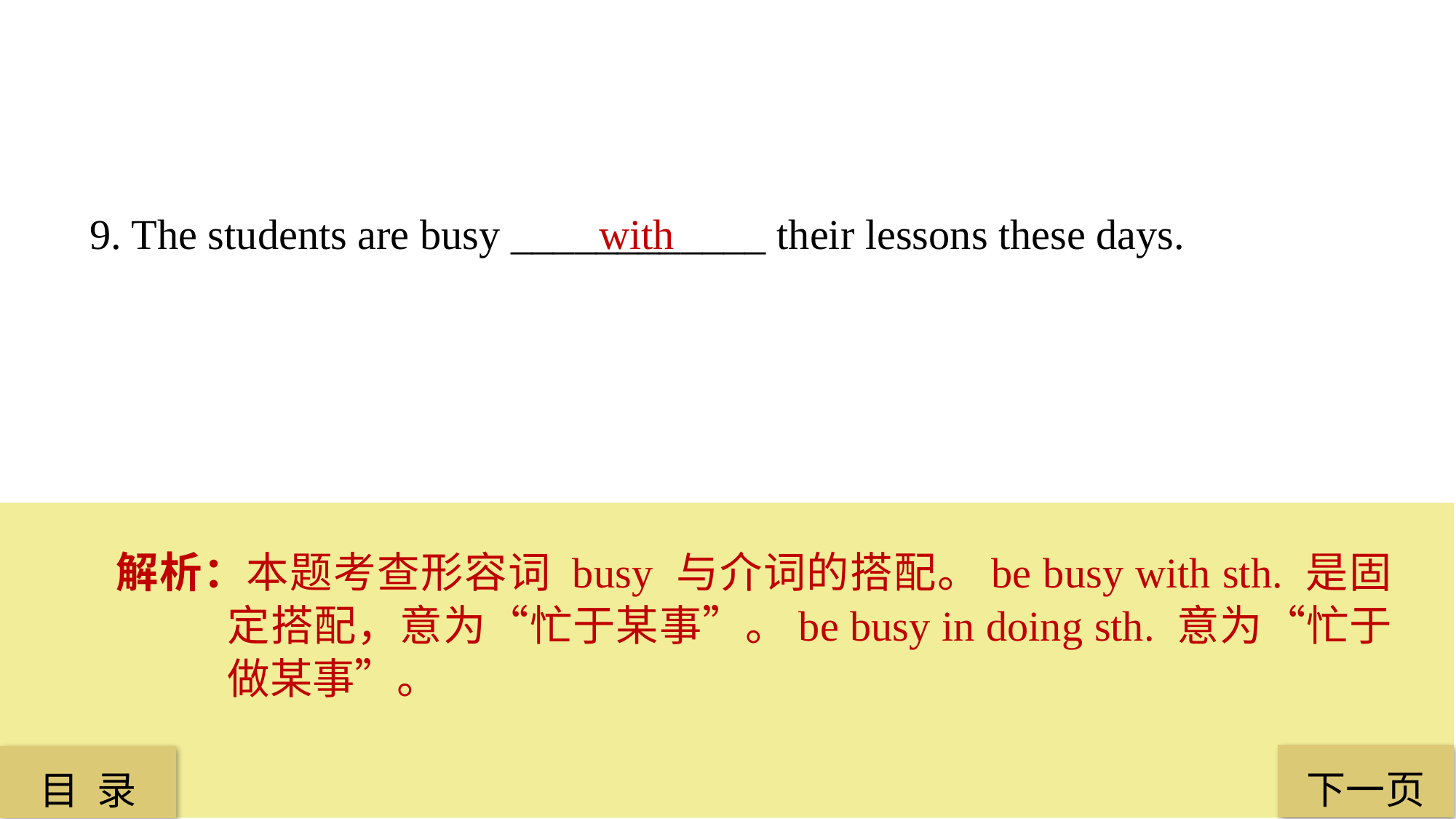

9. The students are busy ____________ their lessons these days.
 with
解析：本题考查形容词 busy 与介词的搭配。be busy with sth. 是固定搭配，意为“忙于某事”。be busy in doing sth. 意为“忙于做某事”。